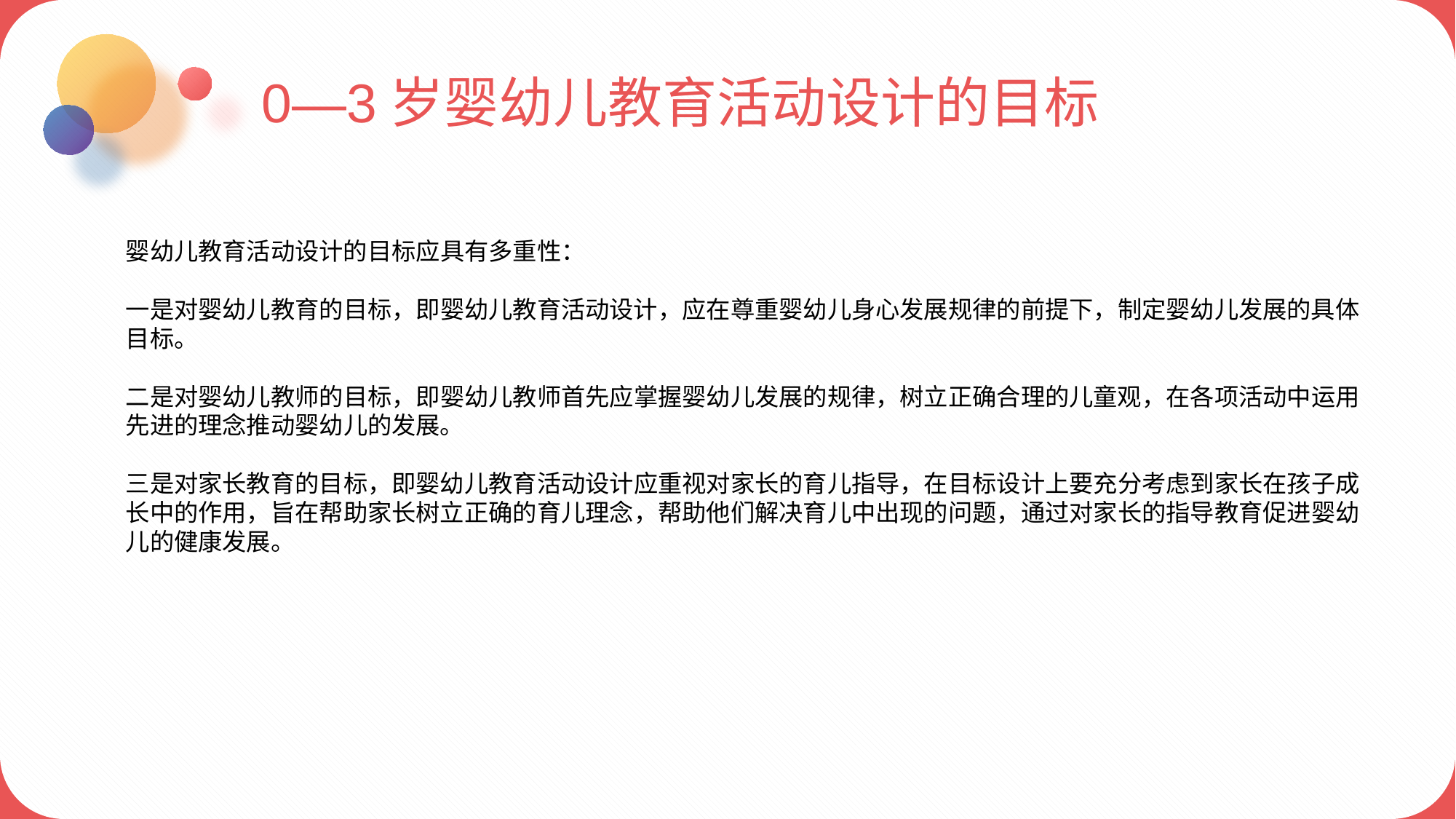

0—3岁婴幼儿教育活动设计的目标
婴幼儿教育活动设计的目标应具有多重性：

一是对婴幼儿教育的目标，即婴幼儿教育活动设计，应在尊重婴幼儿身心发展规律的前提下，制定婴幼儿发展的具体目标。

二是对婴幼儿教师的目标，即婴幼儿教师首先应掌握婴幼儿发展的规律，树立正确合理的儿童观，在各项活动中运用先进的理念推动婴幼儿的发展。

三是对家长教育的目标，即婴幼儿教育活动设计应重视对家长的育儿指导，在目标设计上要充分考虑到家长在孩子成长中的作用，旨在帮助家长树立正确的育儿理念，帮助他们解决育儿中出现的问题，通过对家长的指导教育促进婴幼儿的健康发展。